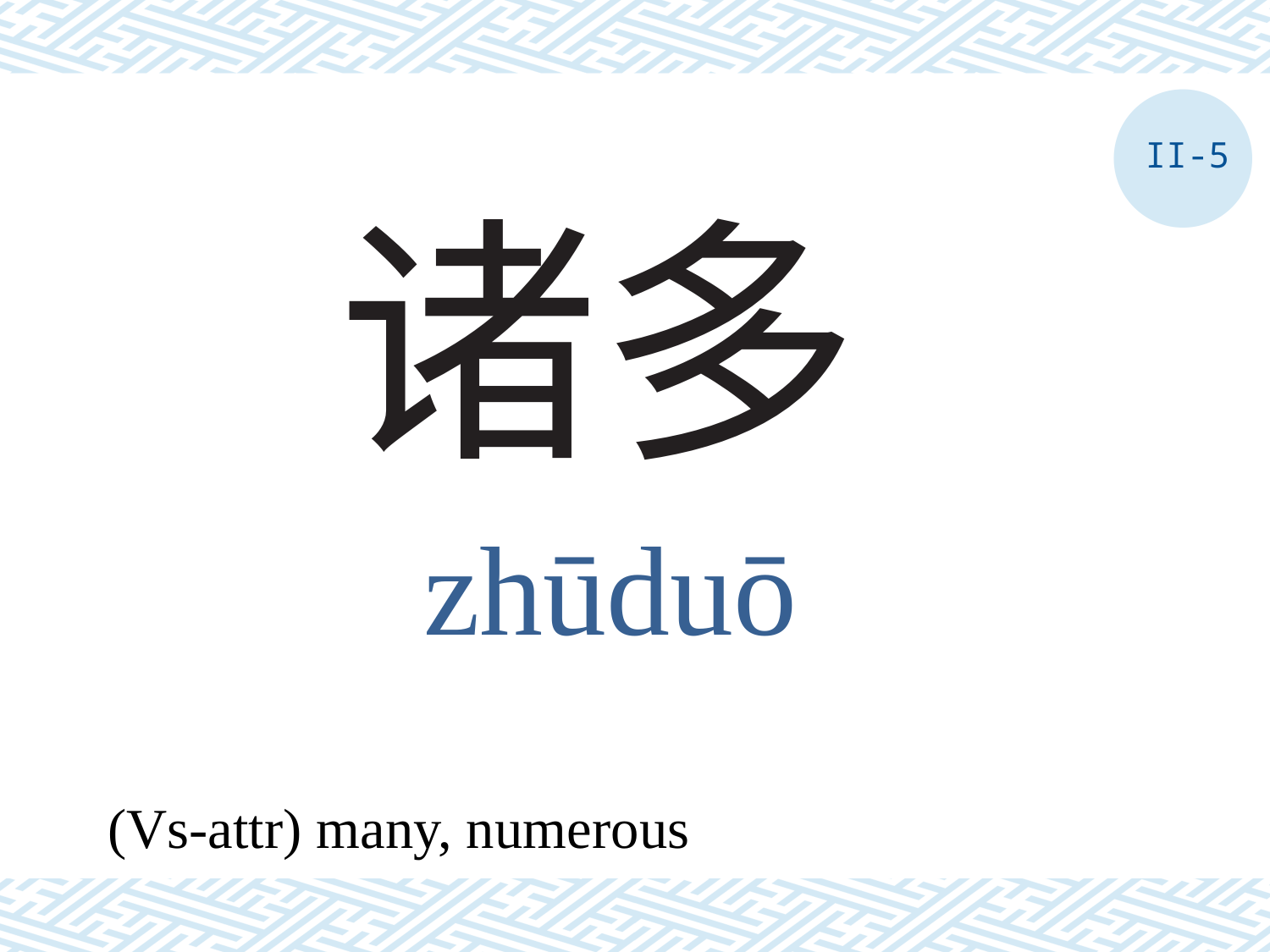

II-5

# 诸多
zhūduō
(Vs-attr) many, numerous